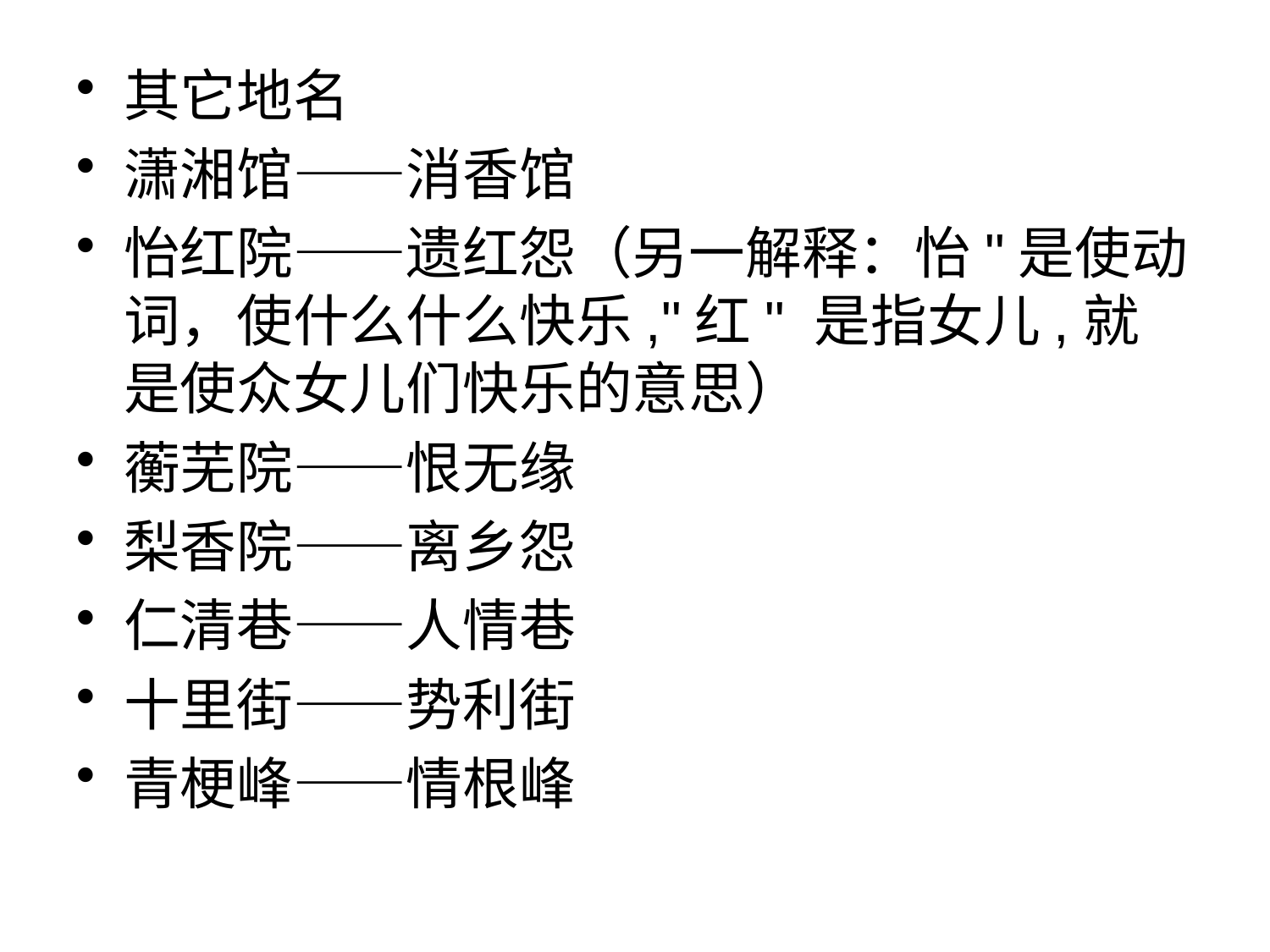

#
其它地名
潇湘馆——消香馆
怡红院——遗红怨（另一解释：怡"是使动词，使什么什么快乐,"红" 是指女儿,就是使众女儿们快乐的意思）
蘅芜院——恨无缘
梨香院——离乡怨
仁清巷——人情巷
十里街——势利街
青梗峰——情根峰